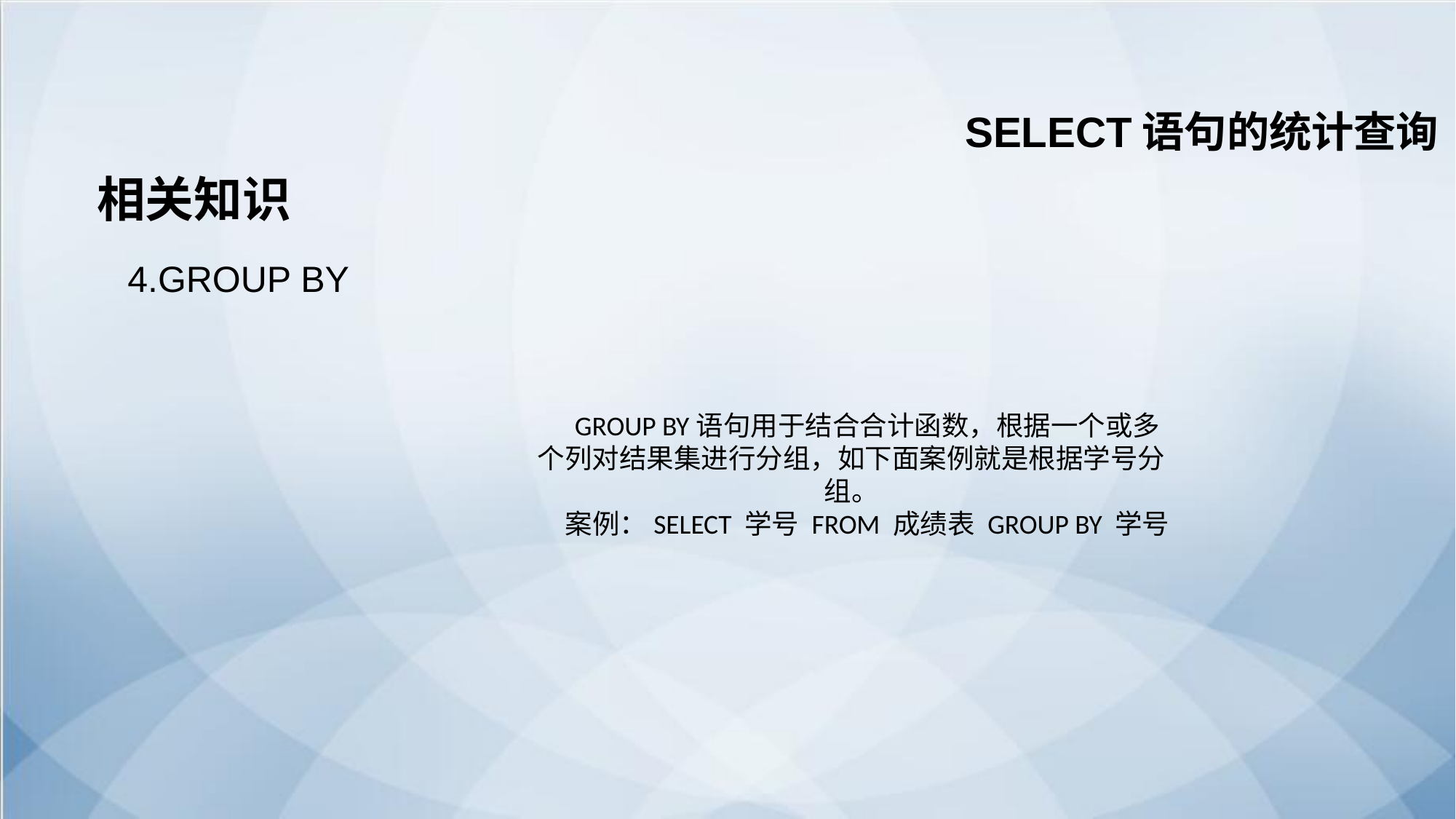

SELECT语句的统计查询
相关知识
4.GROUP BY

GROUP BY语句用于结合合计函数，根据一个或多个列对结果集进行分组，如下面案例就是根据学号分组。
案例：SELECT 学号 FROM 成绩表 GROUP BY 学号